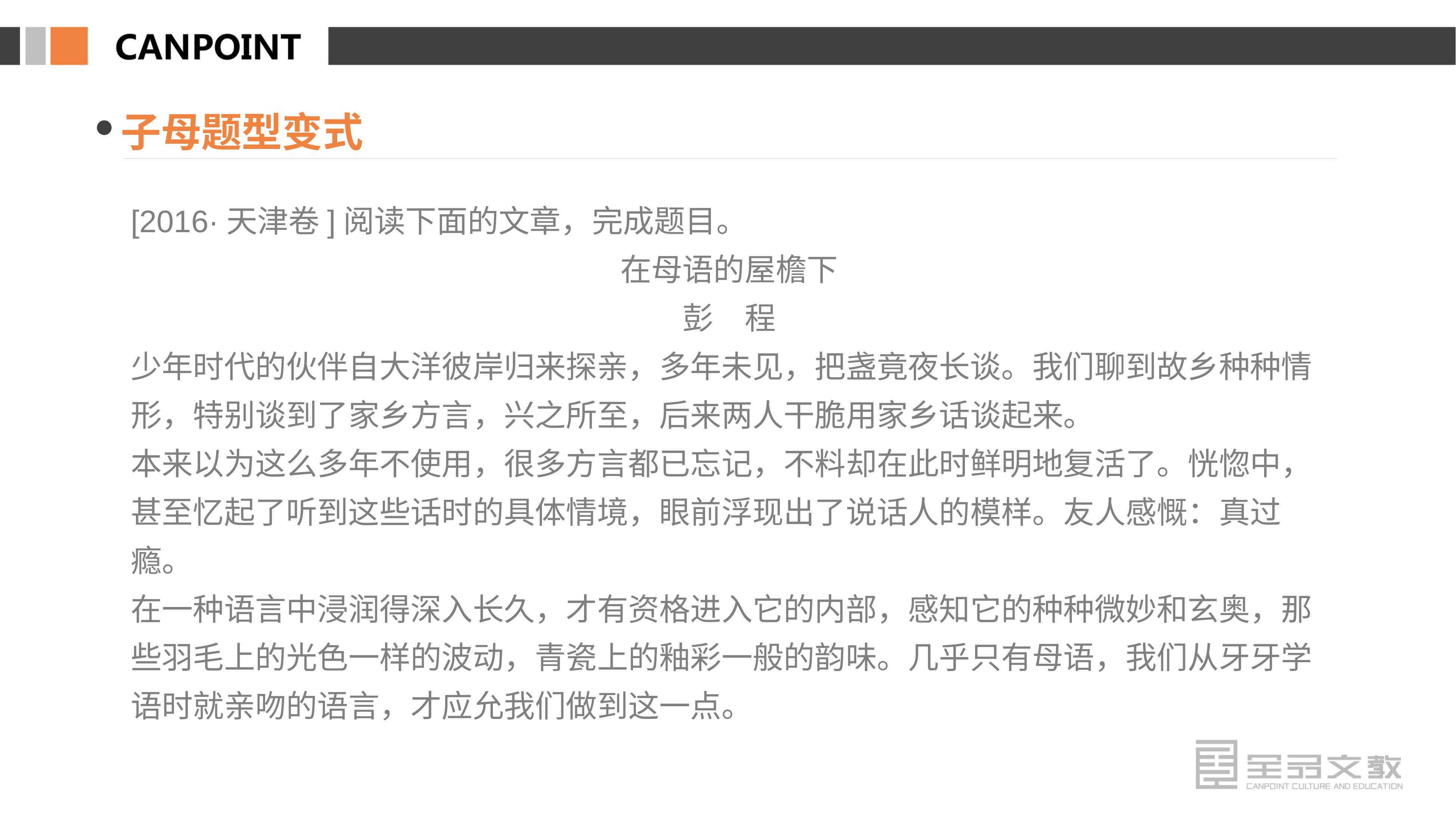

子母题型变式

[2016·天津卷]阅读下面的文章，完成题目。
在母语的屋檐下
彭　程
少年时代的伙伴自大洋彼岸归来探亲，多年未见，把盏竟夜长谈。我们聊到故乡种种情形，特别谈到了家乡方言，兴之所至，后来两人干脆用家乡话谈起来。
本来以为这么多年不使用，很多方言都已忘记，不料却在此时鲜明地复活了。恍惚中，甚至忆起了听到这些话时的具体情境，眼前浮现出了说话人的模样。友人感慨：真过瘾。
在一种语言中浸润得深入长久，才有资格进入它的内部，感知它的种种微妙和玄奥，那些羽毛上的光色一样的波动，青瓷上的釉彩一般的韵味。几乎只有母语，我们从牙牙学语时就亲吻的语言，才应允我们做到这一点。